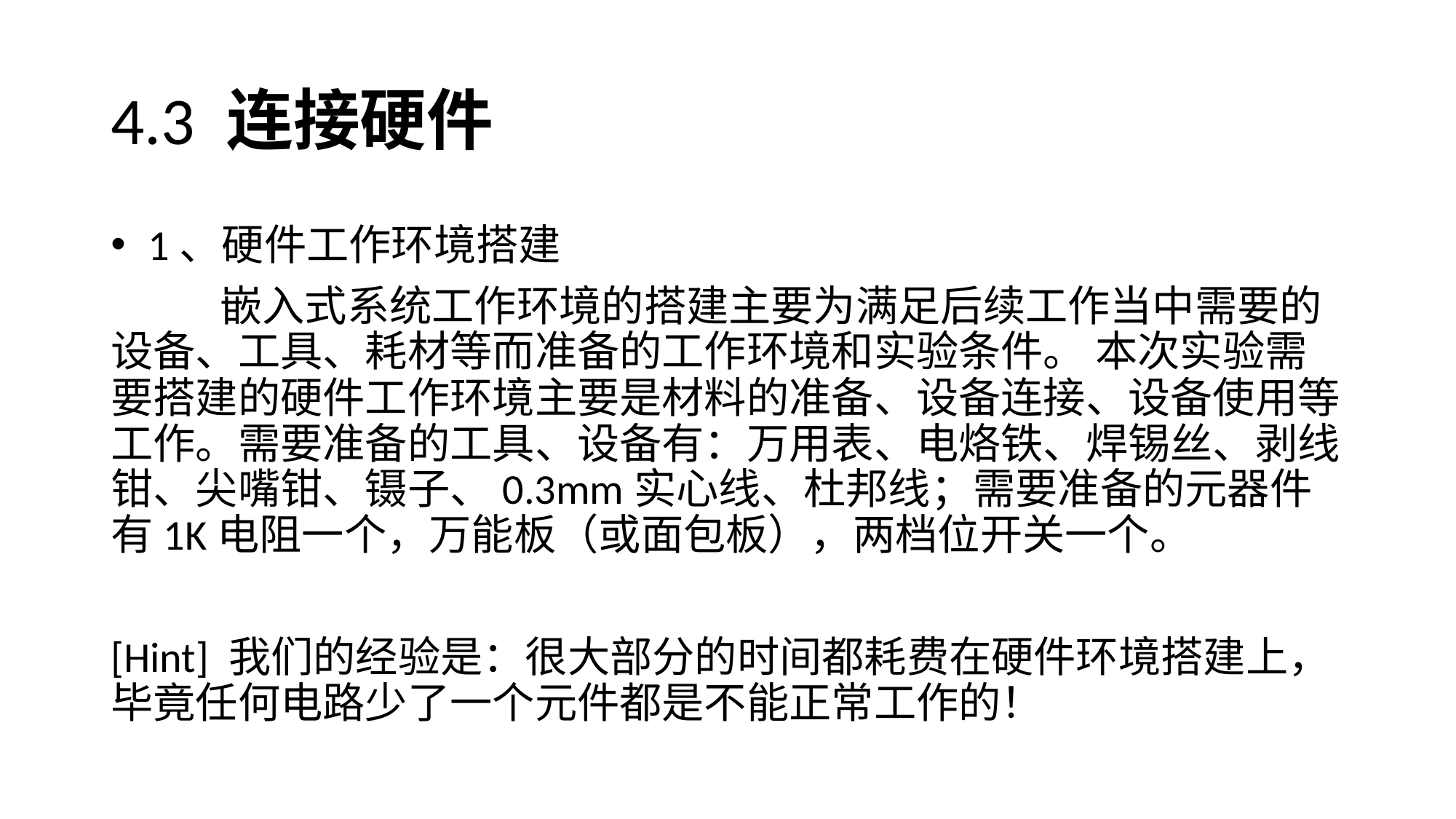

# 4.3 连接硬件
 1、硬件工作环境搭建
	嵌入式系统工作环境的搭建主要为满足后续工作当中需要的设备、工具、耗材等而准备的工作环境和实验条件。 本次实验需要搭建的硬件工作环境主要是材料的准备、设备连接、设备使用等工作。需要准备的工具、设备有：万用表、电烙铁、焊锡丝、剥线钳、尖嘴钳、镊子、0.3mm实心线、杜邦线；需要准备的元器件有1K电阻一个，万能板（或面包板），两档位开关一个。

[Hint] 我们的经验是：很大部分的时间都耗费在硬件环境搭建上，毕竟任何电路少了一个元件都是不能正常工作的！